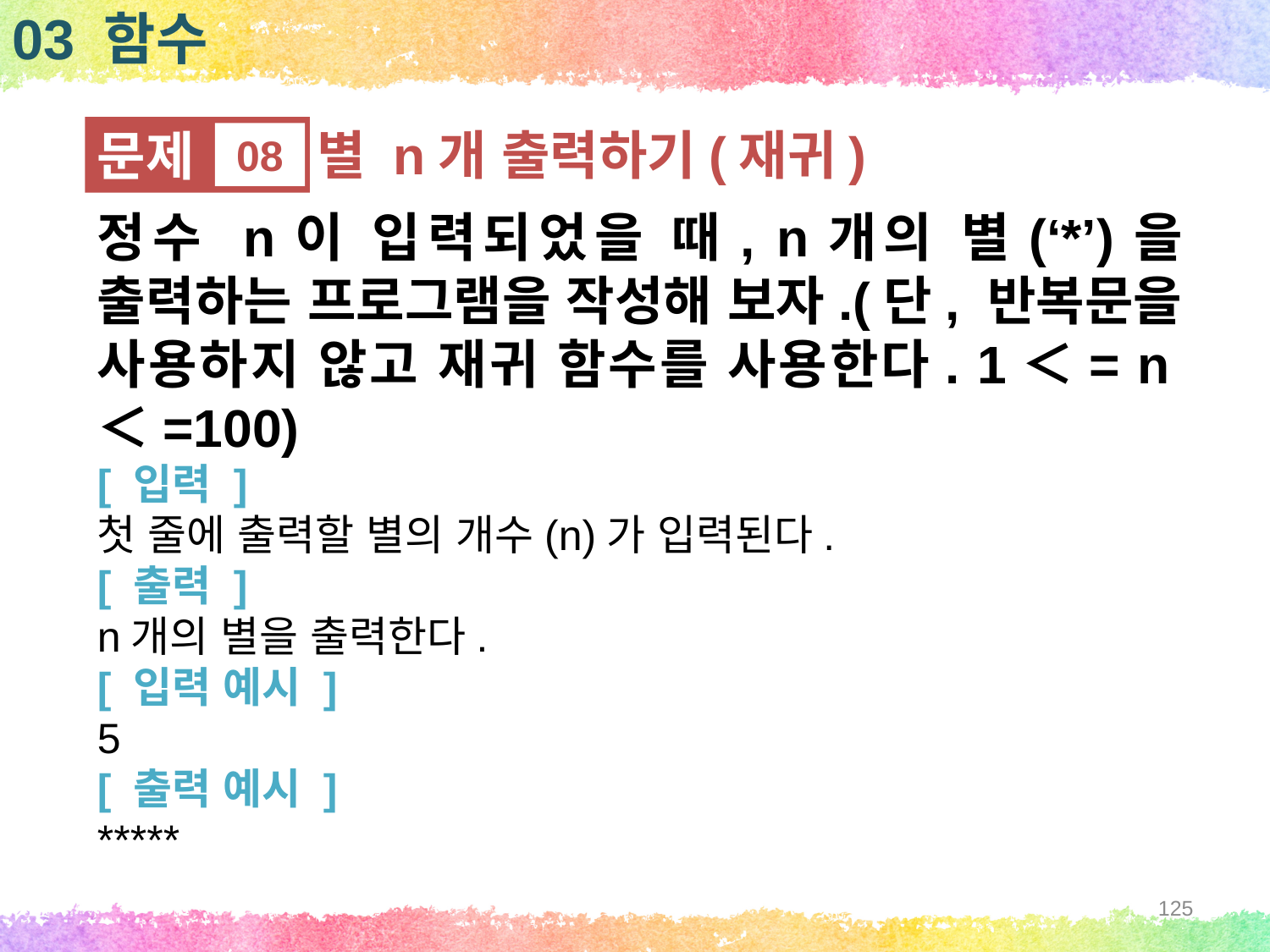

03 함수
문제
08
별 n개 출력하기(재귀)
정수 n이 입력되었을 때, n개의 별(‘*’)을 출력하는 프로그램을 작성해 보자.(단, 반복문을 사용하지 않고 재귀 함수를 사용한다. 1＜= n＜=100)
[ 입력 ]
첫 줄에 출력할 별의 개수(n)가 입력된다.
[ 출력 ]
n개의 별을 출력한다.
[ 입력 예시 ]
5
[ 출력 예시 ]
*****
125